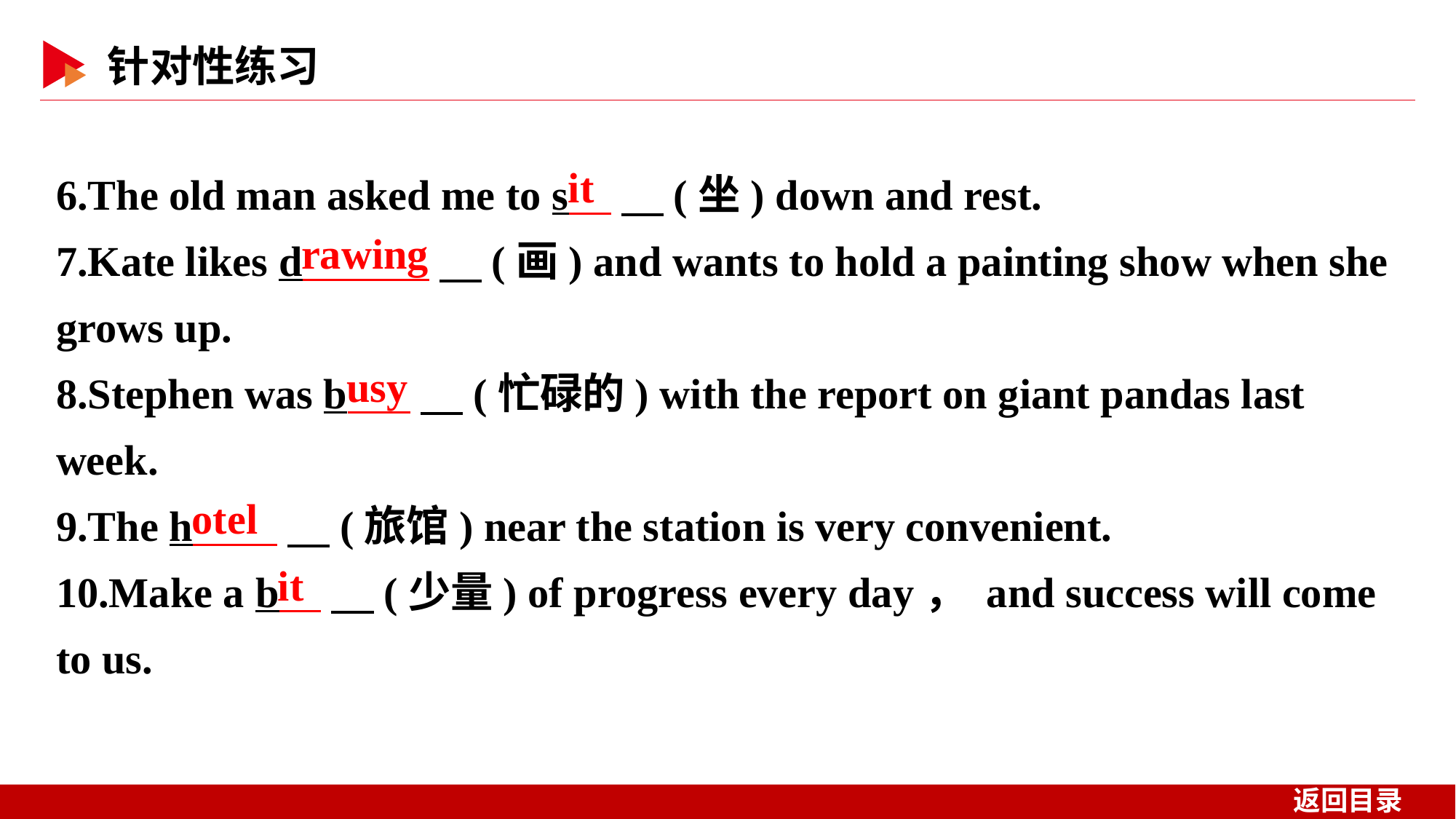

6.The old man asked me to s    　(坐) down and rest.
7.Kate likes d            　(画) and wants to hold a painting show when she grows up.
8.Stephen was b      　(忙碌的) with the report on giant pandas last week.
9.The h        　(旅馆) near the station is very convenient.
10.Make a b    　(少量) of progress every day， and success will come to us.
it
rawing
usy
otel
it